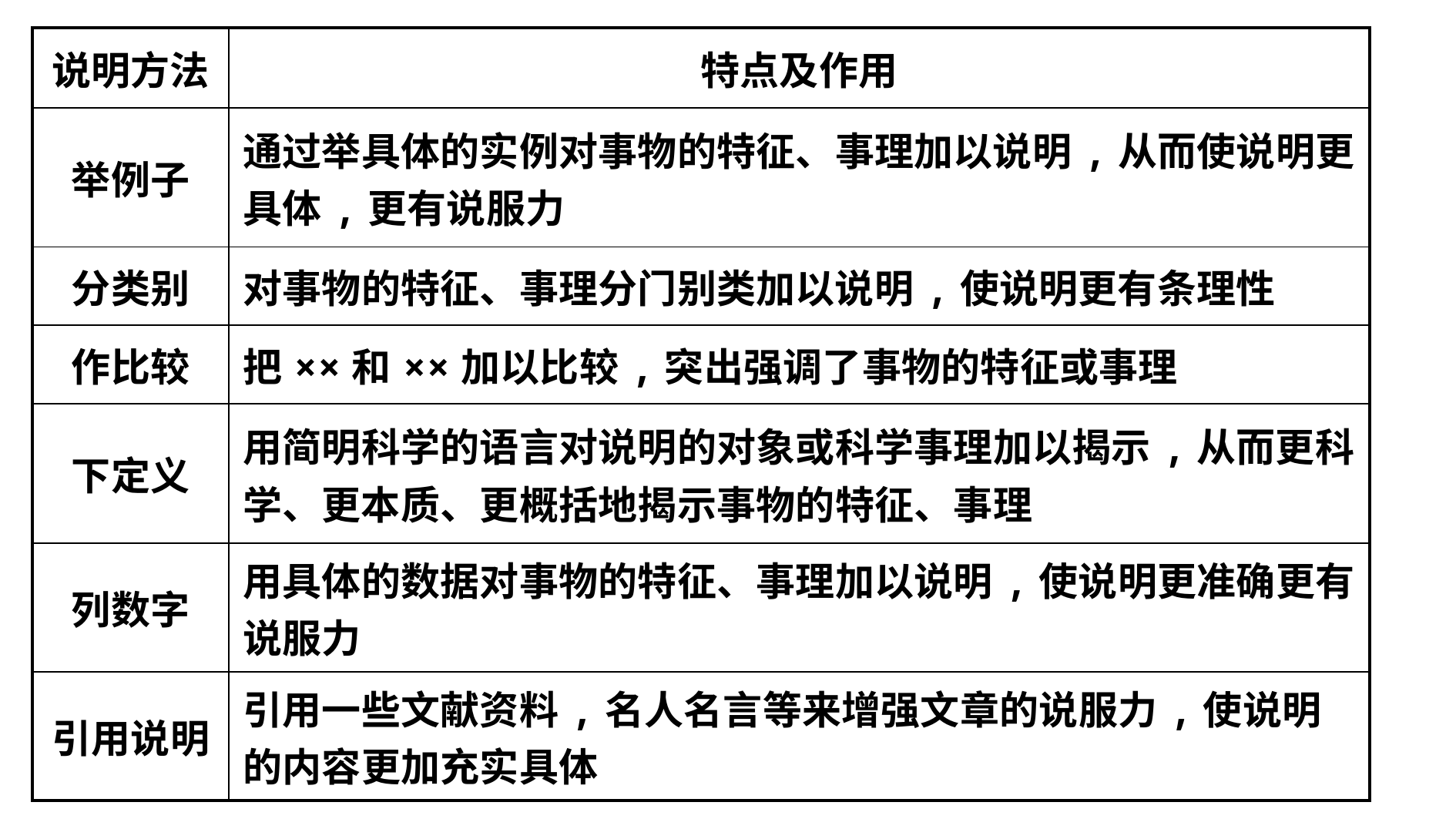

| 说明方法 | 特点及作用 |
| --- | --- |
| 举例子 | 通过举具体的实例对事物的特征、事理加以说明,从而使说明更具体,更有说服力 |
| 分类别 | 对事物的特征、事理分门别类加以说明,使说明更有条理性 |
| 作比较 | 把××和××加以比较,突出强调了事物的特征或事理 |
| 下定义 | 用简明科学的语言对说明的对象或科学事理加以揭示,从而更科学、更本质、更概括地揭示事物的特征、事理 |
| 列数字 | 用具体的数据对事物的特征、事理加以说明,使说明更准确更有说服力 |
| 引用说明 | 引用一些文献资料,名人名言等来增强文章的说服力,使说明的内容更加充实具体 |